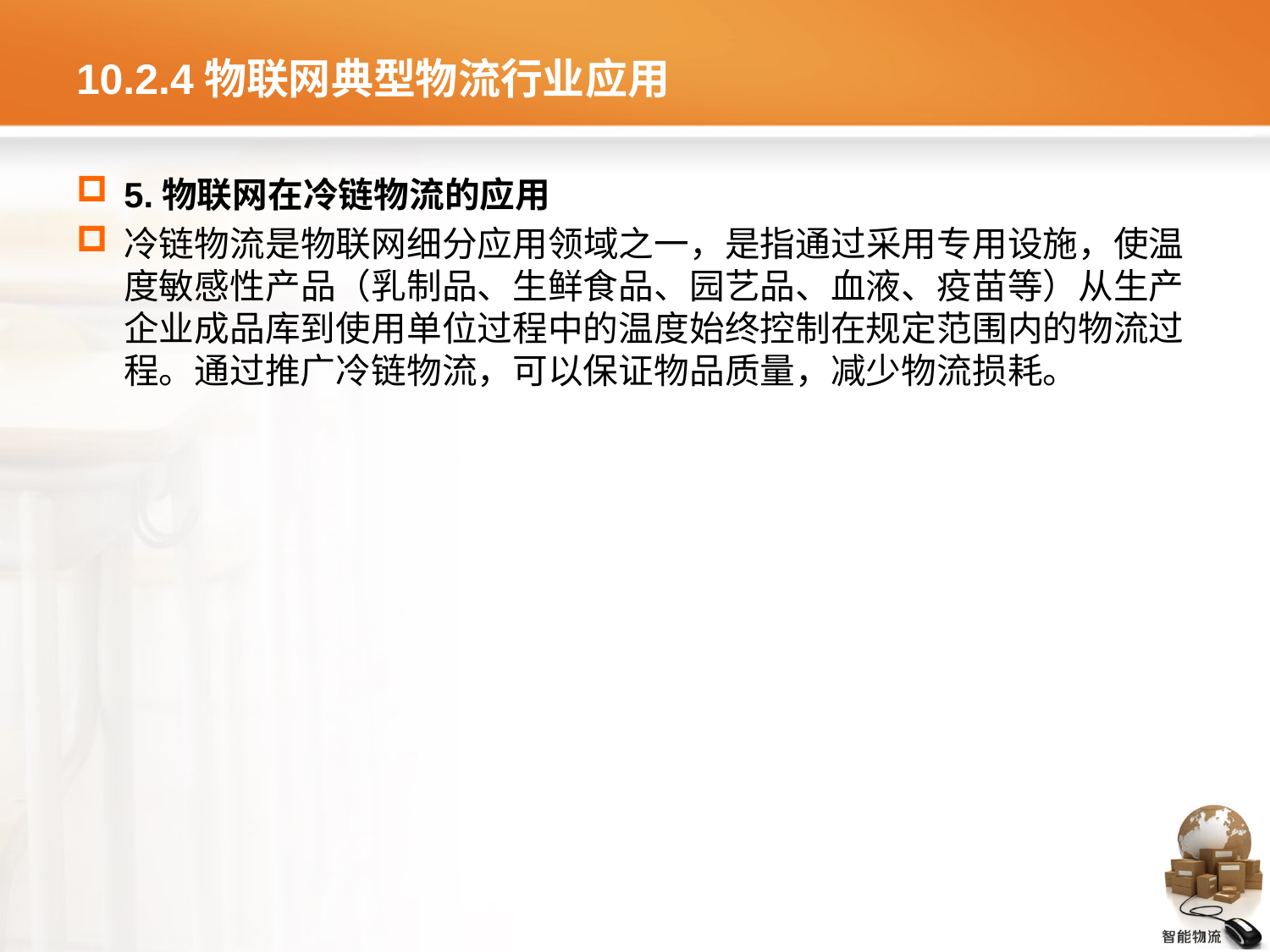

# 10.2.4物联网典型物流行业应用
5.物联网在冷链物流的应用
冷链物流是物联网细分应用领域之一，是指通过采用专用设施，使温度敏感性产品（乳制品、生鲜食品、园艺品、血液、疫苗等）从生产企业成品库到使用单位过程中的温度始终控制在规定范围内的物流过程。通过推广冷链物流，可以保证物品质量，减少物流损耗。